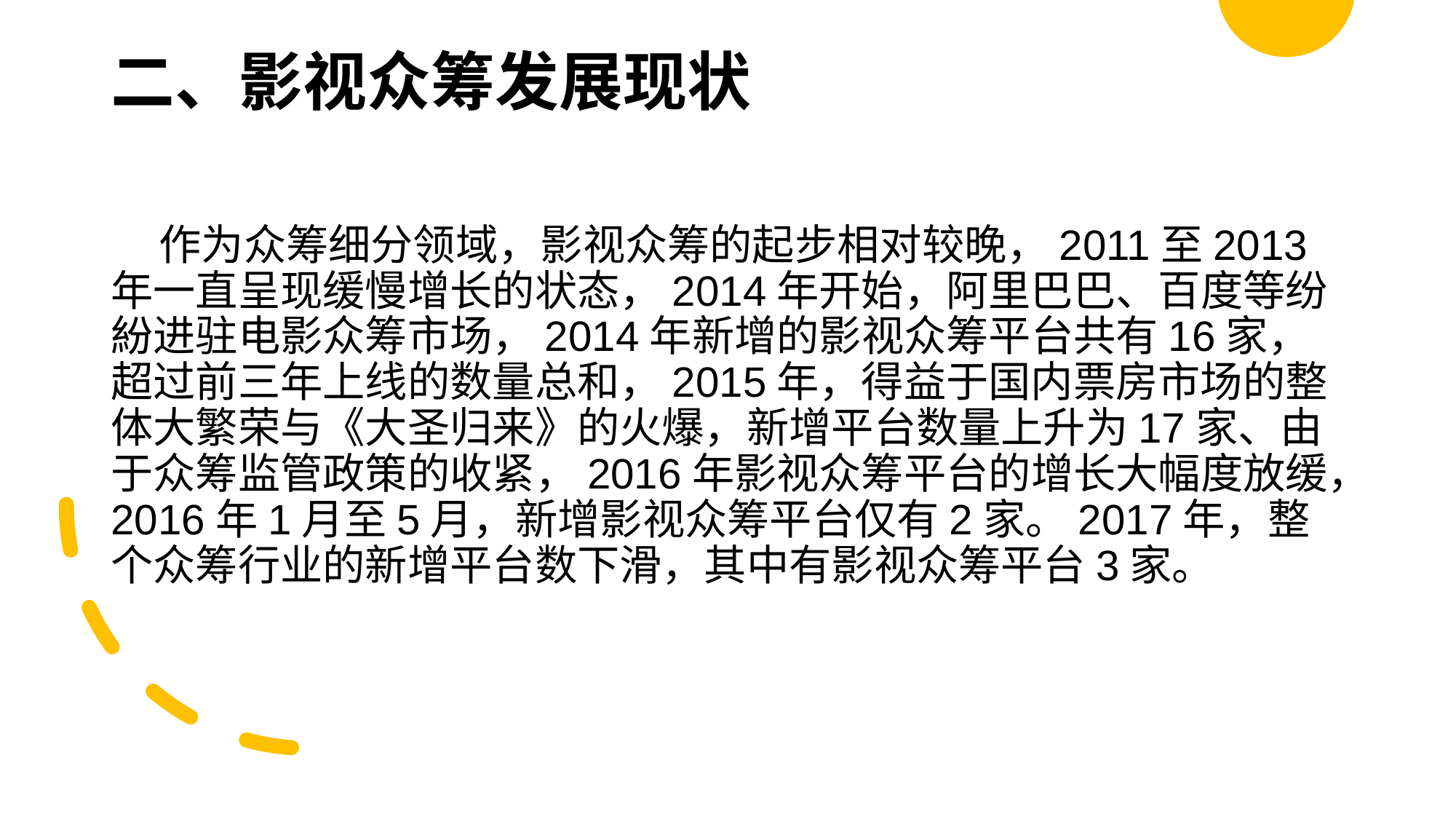

# 二、影视众筹发展现状
    作为众筹细分领域，影视众筹的起步相对较晚，2011至2013年一直呈现缓慢增长的状态，2014年开始，阿里巴巴、百度等纷紛进驻电影众筹市场，2014年新增的影视众筹平台共有16家，超过前三年上线的数量总和，2015年，得益于国内票房市场的整体大繁荣与《大圣归来》的火爆，新增平台数量上升为17家、由于众筹监管政策的收紧，2016年影视众筹平台的增长大幅度放缓，2016年1月至5月，新增影视众筹平台仅有2家。2017年，整个众筹行业的新增平台数下滑，其中有影视众筹平台3家。